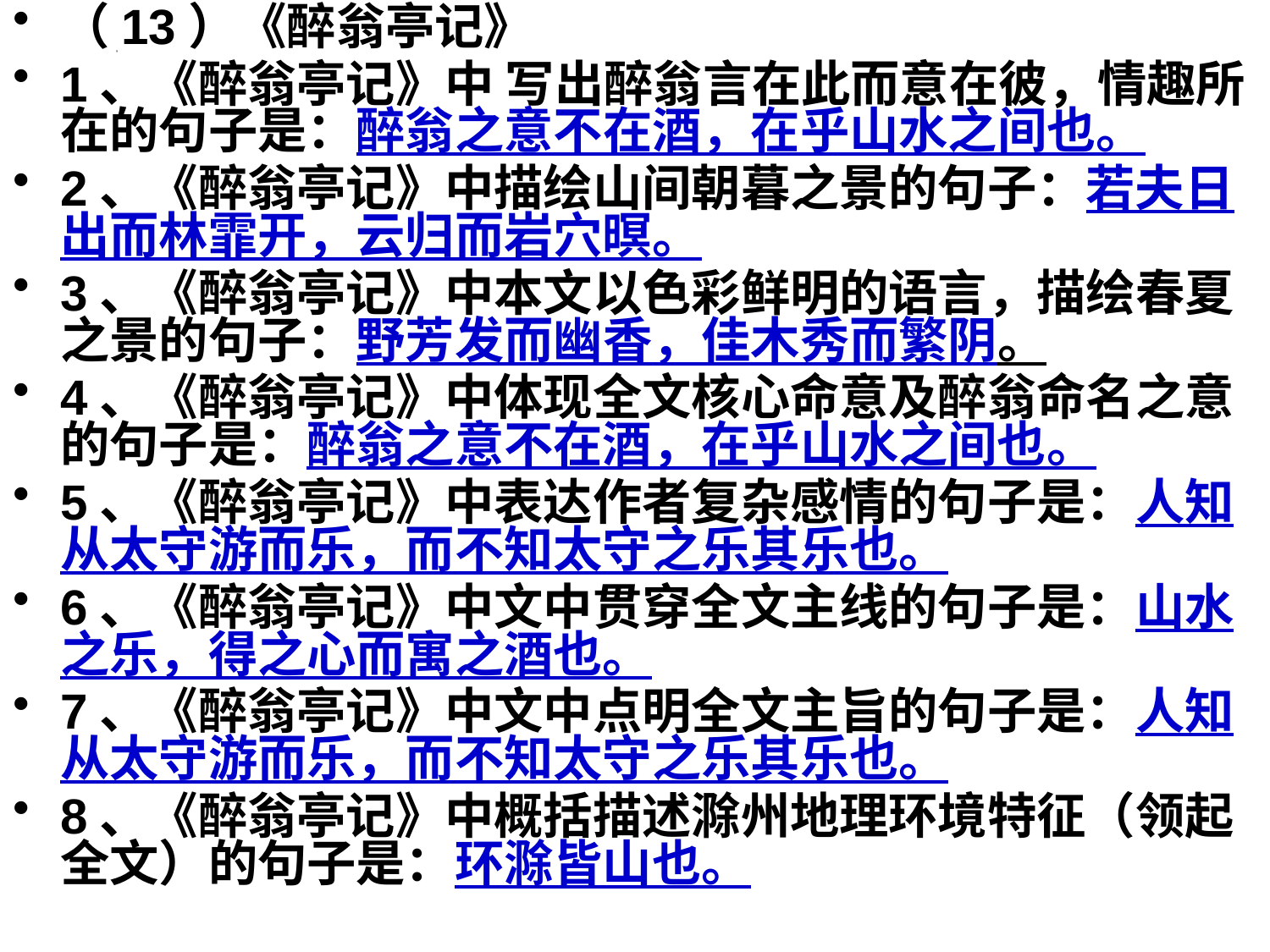

（13）《醉翁亭记》
1、《醉翁亭记》中 写出醉翁言在此而意在彼，情趣所在的句子是：醉翁之意不在酒，在乎山水之间也。
2、《醉翁亭记》中描绘山间朝暮之景的句子：若夫日出而林霏开，云归而岩穴暝。
3、《醉翁亭记》中本文以色彩鲜明的语言，描绘春夏之景的句子：野芳发而幽香，佳木秀而繁阴。
4、《醉翁亭记》中体现全文核心命意及醉翁命名之意的句子是：醉翁之意不在酒，在乎山水之间也。
5、《醉翁亭记》中表达作者复杂感情的句子是：人知从太守游而乐，而不知太守之乐其乐也。
6、《醉翁亭记》中文中贯穿全文主线的句子是：山水之乐，得之心而寓之酒也。
7、《醉翁亭记》中文中点明全文主旨的句子是：人知从太守游而乐，而不知太守之乐其乐也。
8、《醉翁亭记》中概括描述滁州地理环境特征（领起全文）的句子是：环滁皆山也。
#